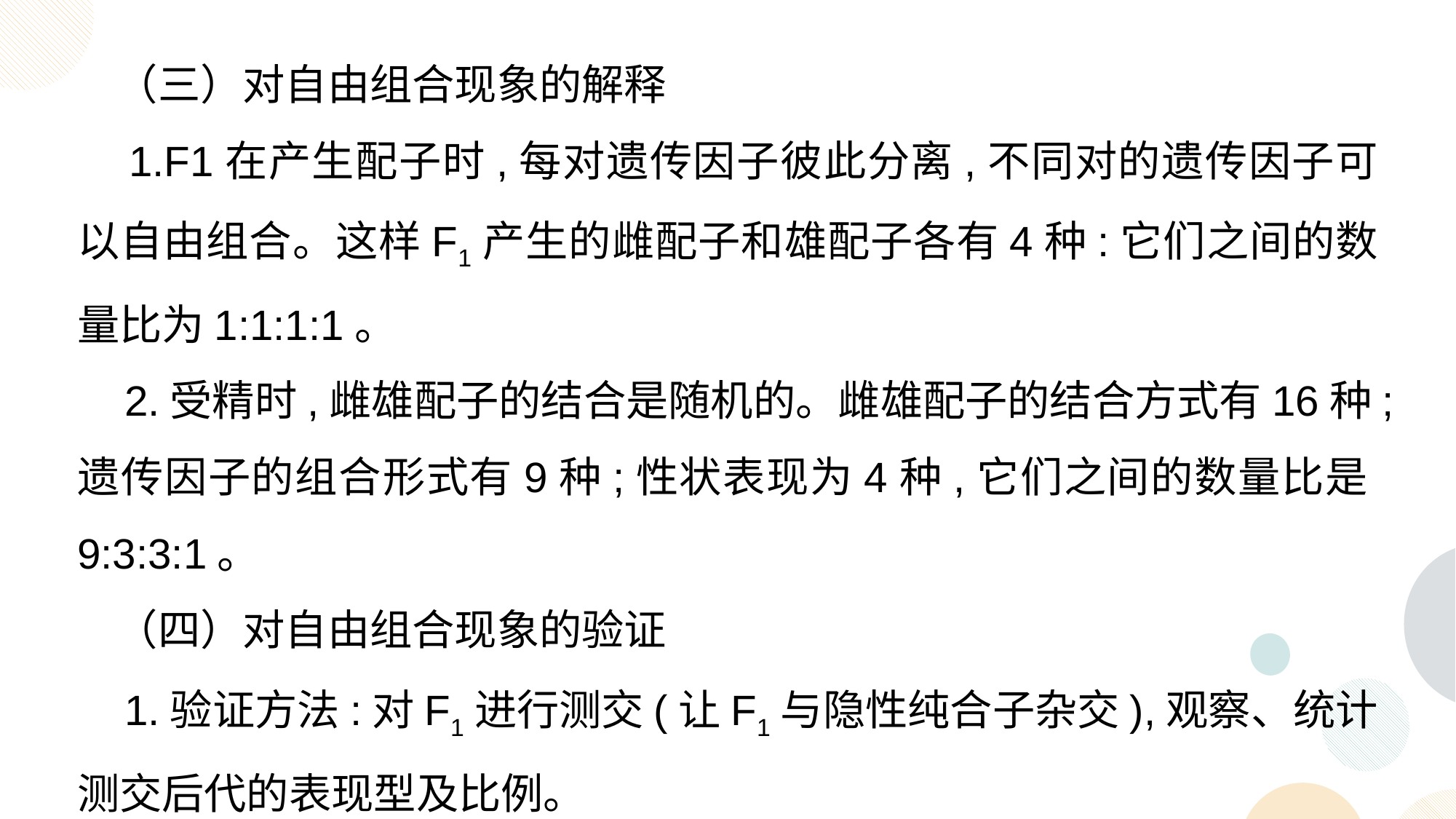

（三）对自由组合现象的解释
    1.F1在产生配子时,每对遗传因子彼此分离,不同对的遗传因子可以自由组合。这样F1产生的雌配子和雄配子各有4种:它们之间的数量比为1:1:1:1。
    2.受精时,雌雄配子的结合是随机的。雌雄配子的结合方式有16种;遗传因子的组合形式有9种;性状表现为4种,它们之间的数量比是9:3:3:1。
   （四）对自由组合现象的验证
    1.验证方法:对F1进行测交(让F1与隐性纯合子杂交),观察、统计测交后代的表现型及比例。